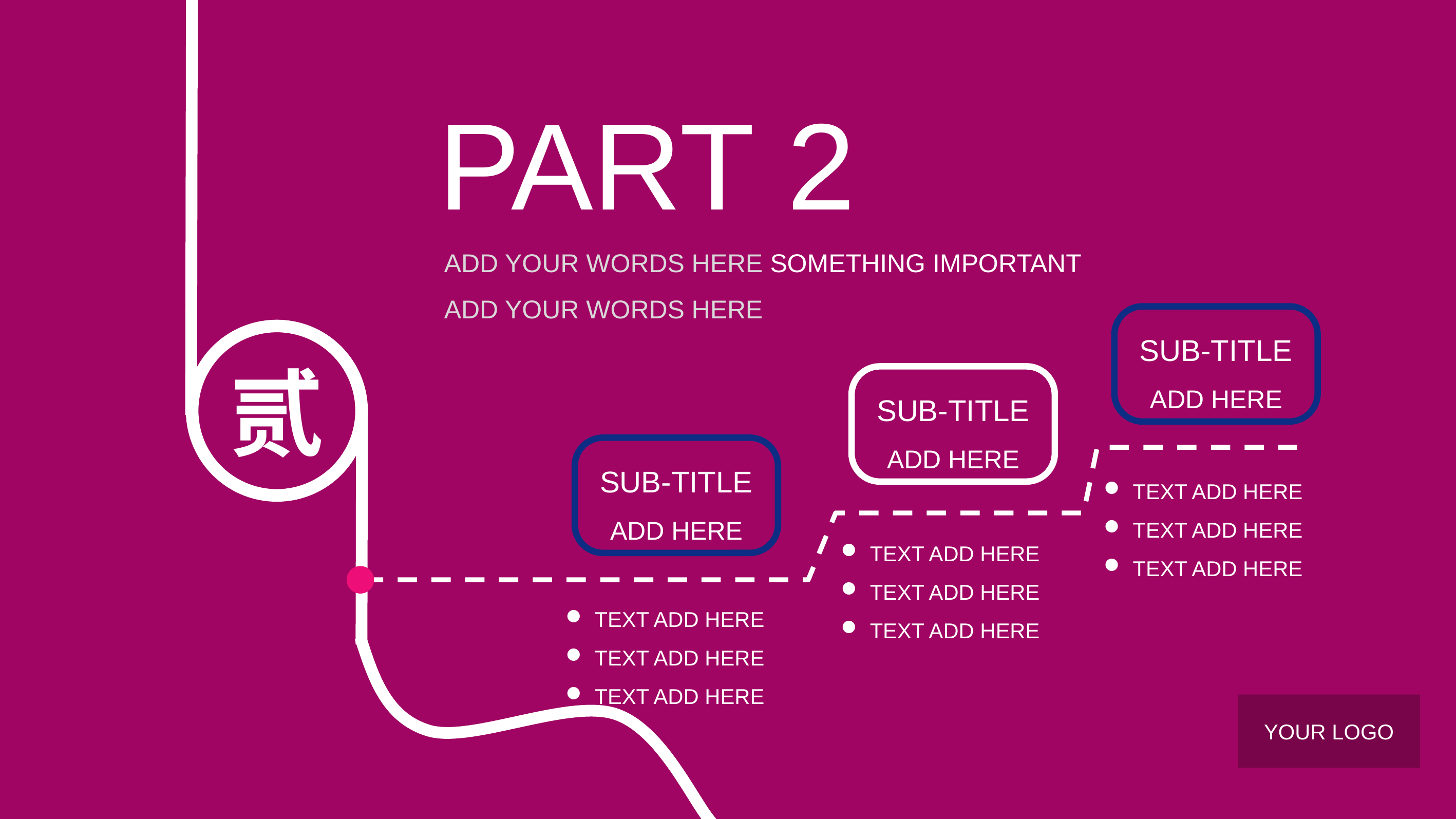

PART 2
ADD YOUR WORDS HERE SOMETHING IMPORTANT
ADD YOUR WORDS HERE

SUB-TITLE
ADD HERE
贰

SUB-TITLE
ADD HERE

SUB-TITLE
ADD HERE

TEXT ADD HERE
TEXT ADD HERE
TEXT ADD HERE
TEXT ADD HERE
TEXT ADD HERE
TEXT ADD HERE

TEXT ADD HERE
TEXT ADD HERE
TEXT ADD HERE

YOUR LOGO